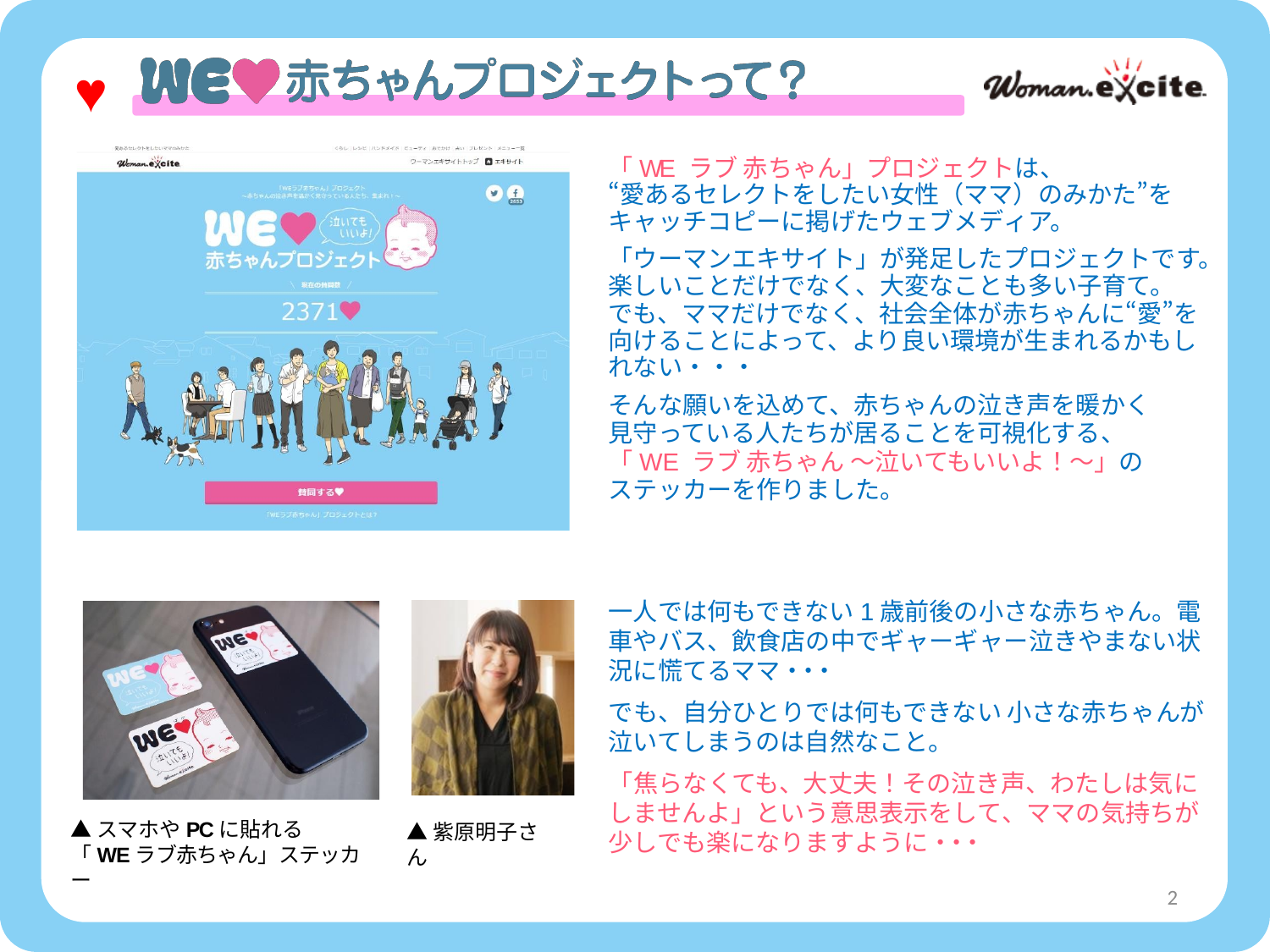

「WE  ラブ 赤ちゃん」プロジェクトは、
“愛あるセレクトをしたい女性（ママ）のみかた”を キャッチコピーに掲げたウェブメディア。

「ウーマンエキサイト」が発足したプロジェクトです。楽しいことだけでなく、大変なことも多い子育て。
でも、ママだけでなく、社会全体が赤ちゃんに“愛”を向けることによって、より良い環境が生まれるかもしれない・・・

そんな願いを込めて、赤ちゃんの泣き声を暖かく
見守っている人たちが居ることを可視化する、
「WE ラブ 赤ちゃん 〜泣いてもいいよ！〜」の
ステッカーを作りました。
一人では何もできない1歳前後の小さな赤ちゃん。電車やバス、飲食店の中でギャーギャー泣きやまない状況に慌てるママ・・・

でも、自分ひとりでは何もできない 小さな赤ちゃんが泣いてしまうのは自然なこと。

「焦らなくても、大丈夫！その泣き声、わたしは気にしませんよ」という意思表示をして、ママの気持ちが少しでも楽になりますように・・・

▲スマホやPCに貼れる
「WEラブ赤ちゃん」ステッカー
▲紫原明子さん
2